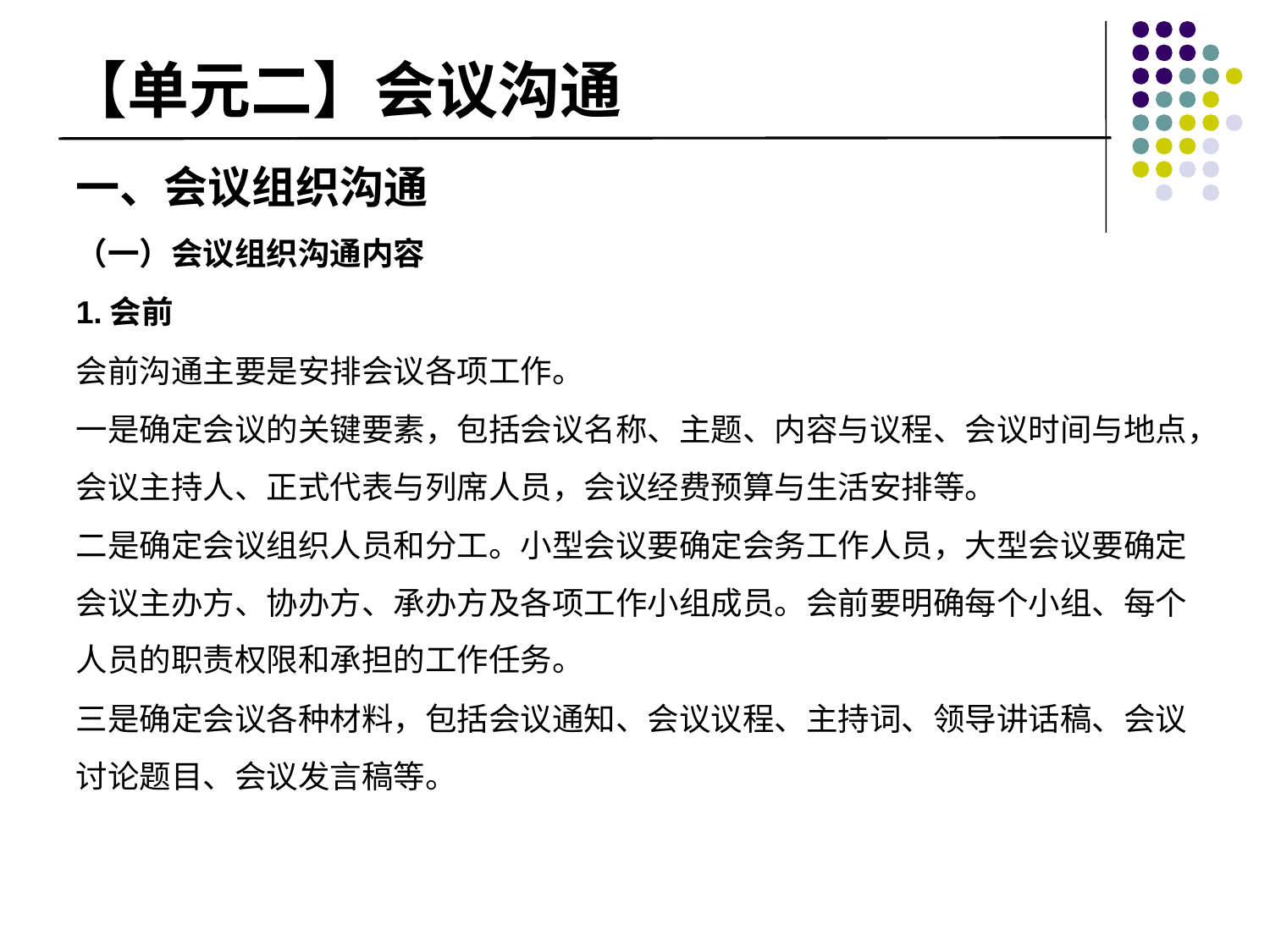

# 【单元二】会议沟通
一、会议组织沟通
（一）会议组织沟通内容
1.会前
会前沟通主要是安排会议各项工作。
一是确定会议的关键要素，包括会议名称、主题、内容与议程、会议时间与地点，会议主持人、正式代表与列席人员，会议经费预算与生活安排等。
二是确定会议组织人员和分工。小型会议要确定会务工作人员，大型会议要确定会议主办方、协办方、承办方及各项工作小组成员。会前要明确每个小组、每个人员的职责权限和承担的工作任务。
三是确定会议各种材料，包括会议通知、会议议程、主持词、领导讲话稿、会议讨论题目、会议发言稿等。